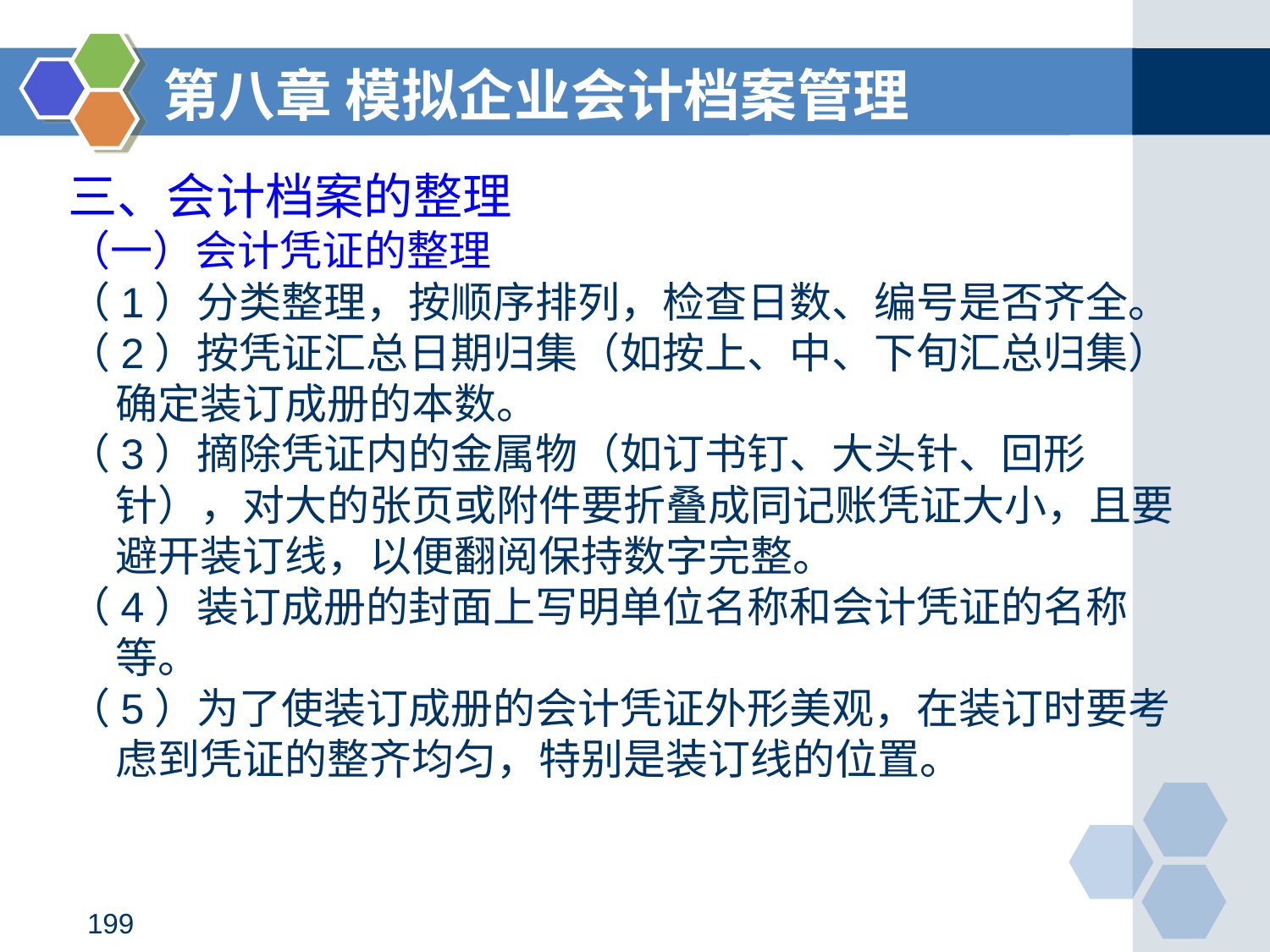

第八章 模拟企业会计档案管理
三、会计档案的整理
（一）会计凭证的整理
（1）分类整理，按顺序排列，检查日数、编号是否齐全。
（2）按凭证汇总日期归集（如按上、中、下旬汇总归集）确定装订成册的本数。
（3）摘除凭证内的金属物（如订书钉、大头针、回形针），对大的张页或附件要折叠成同记账凭证大小，且要避开装订线，以便翻阅保持数字完整。
（4）装订成册的封面上写明单位名称和会计凭证的名称等。
（5）为了使装订成册的会计凭证外形美观，在装订时要考虑到凭证的整齐均匀，特别是装订线的位置。
# 199